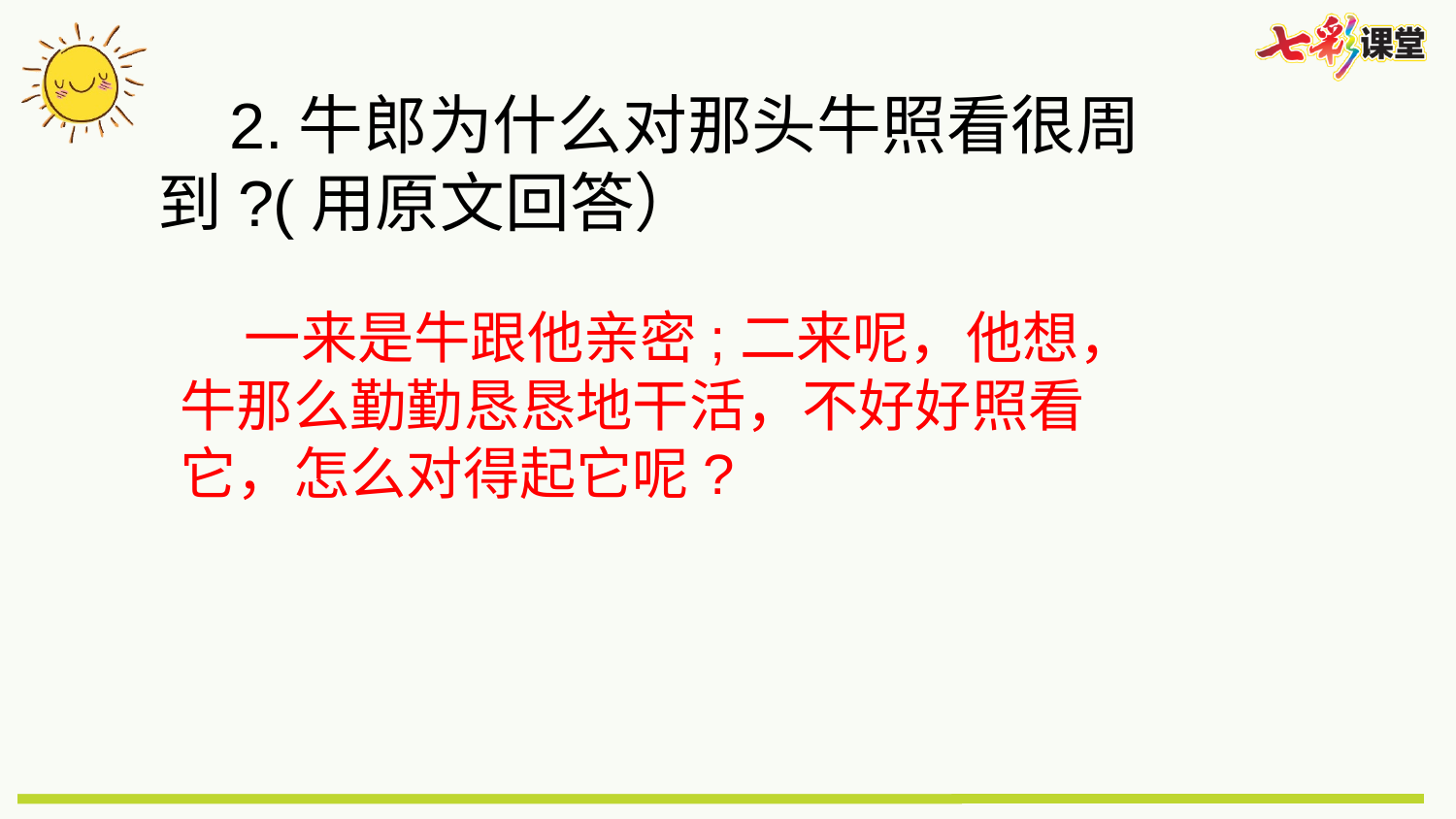

2.牛郎为什么对那头牛照看很周到?(用原文回答）
    一来是牛跟他亲密;二来呢，他想，牛那么勤勤恳恳地干活，不好好照看它，怎么对得起它呢?